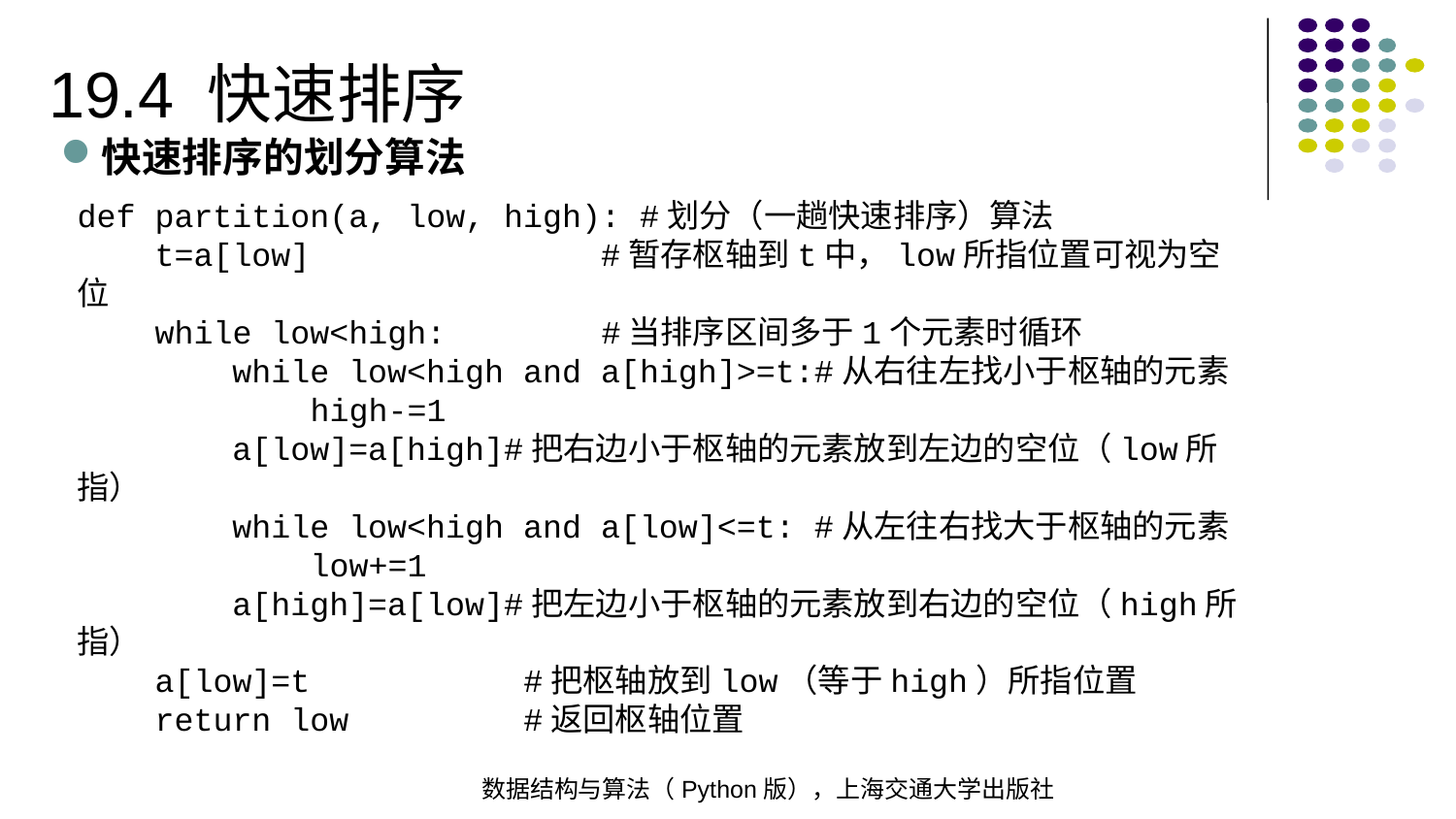

19.4 快速排序
快速排序的划分算法
def partition(a, low, high): #划分（一趟快速排序）算法
    t=a[low]               #暂存枢轴到t中，low所指位置可视为空位
    while low<high:        #当排序区间多于1个元素时循环
        while low<high and a[high]>=t:#从右往左找小于枢轴的元素
            high-=1
        a[low]=a[high]#把右边小于枢轴的元素放到左边的空位（low所指）
        while low<high and a[low]<=t: #从左往右找大于枢轴的元素
            low+=1
        a[high]=a[low]#把左边小于枢轴的元素放到右边的空位（high所指）
    a[low]=t           #把枢轴放到low（等于high）所指位置
    return low         #返回枢轴位置